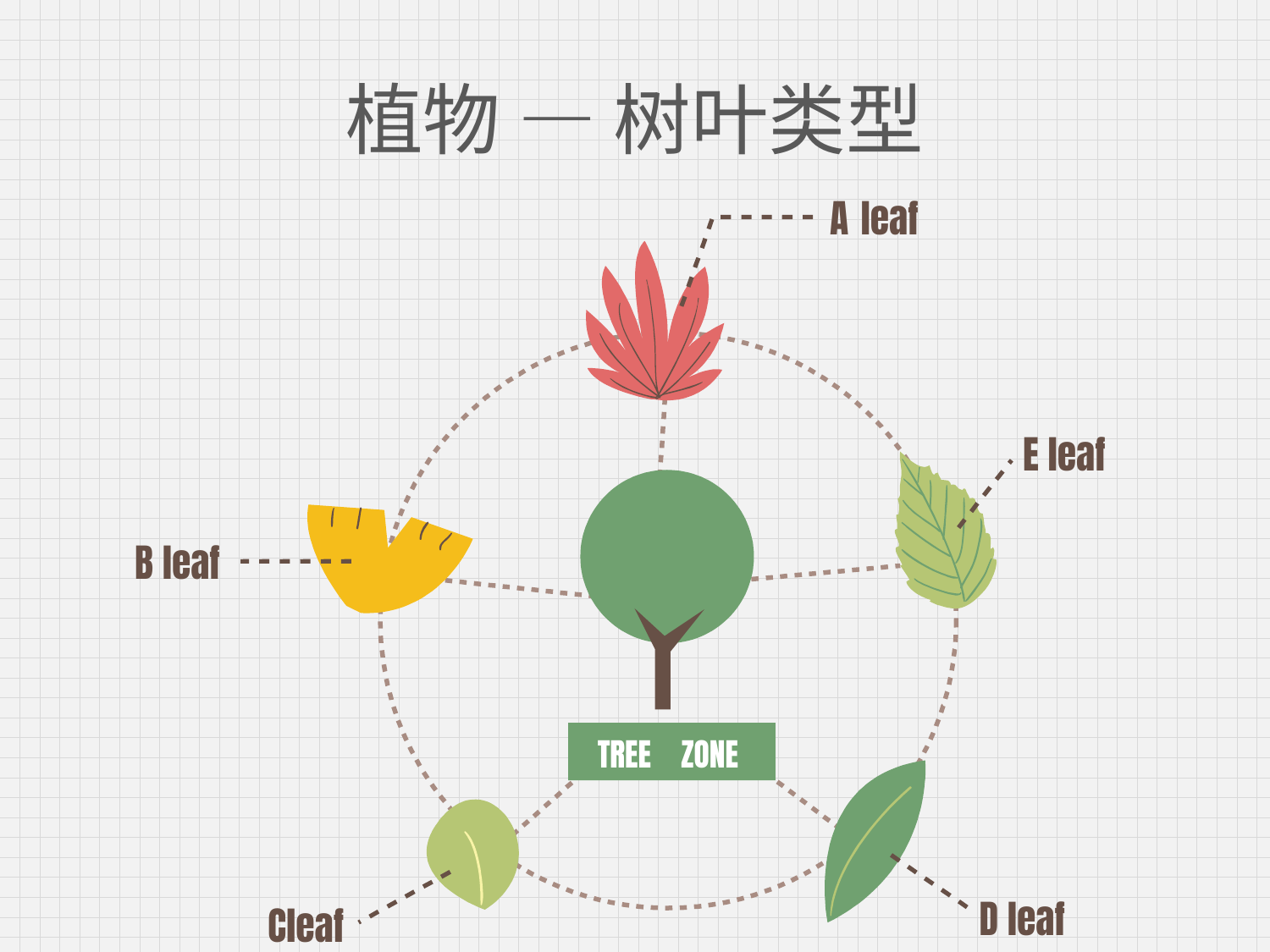

# 植物 — 树叶类型
A
 leaf

E leaf

B leaf

TREE    ZONE

D leaf

Cleaf